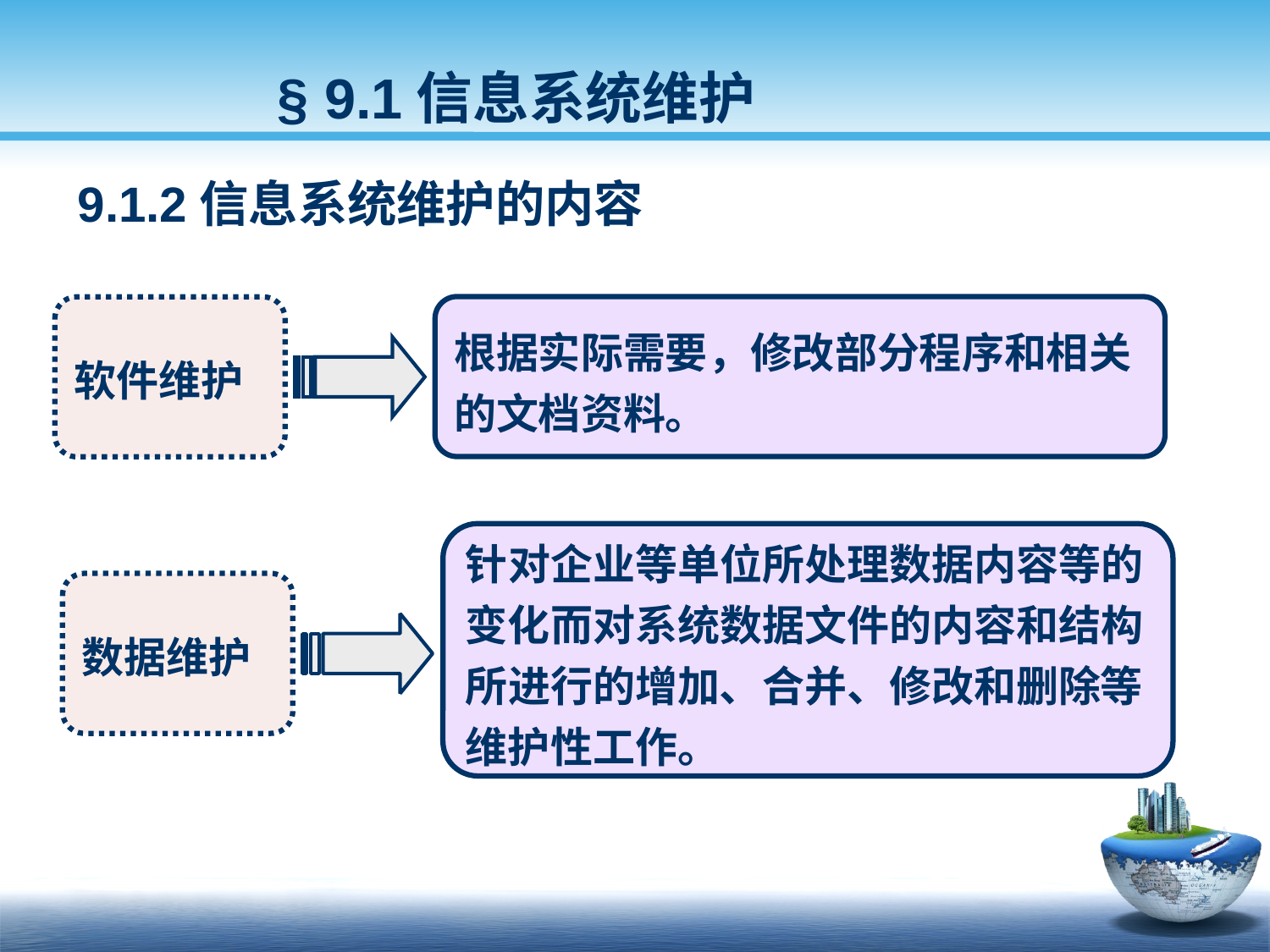

§ 9.1信息系统维护
9.1.2信息系统维护的内容
根据实际需要，修改部分程序和相关的文档资料。
软件维护

针对企业等单位所处理数据内容等的变化而对系统数据文件的内容和结构所进行的增加、合并、修改和删除等维护性工作。
数据维护